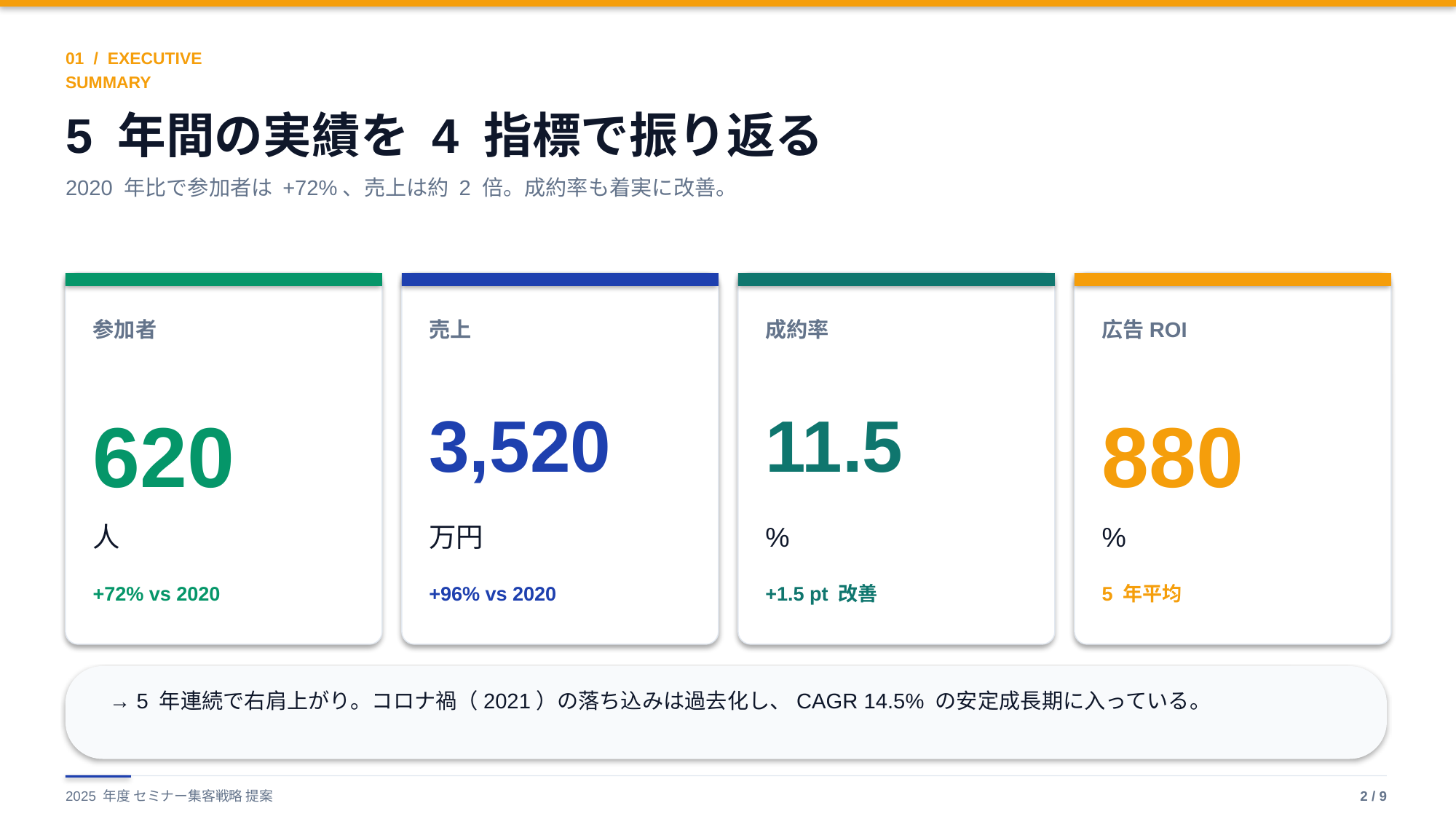

01  /  EXECUTIVE SUMMARY
5 年間の実績を 4 指標で振り返る
2020 年比で参加者は +72%、売上は約 2 倍。成約率も着実に改善。

参加者
売上
成約率
広告ROI
620
3,520
11.5
880
人
万円
%
%
+72% vs 2020
+96% vs 2020
+1.5 pt 改善
5 年平均

→ 5 年連続で右肩上がり。コロナ禍（2021）の落ち込みは過去化し、CAGR 14.5% の安定成長期に入っている。

2025 年度 セミナー集客戦略 提案
2 / 9